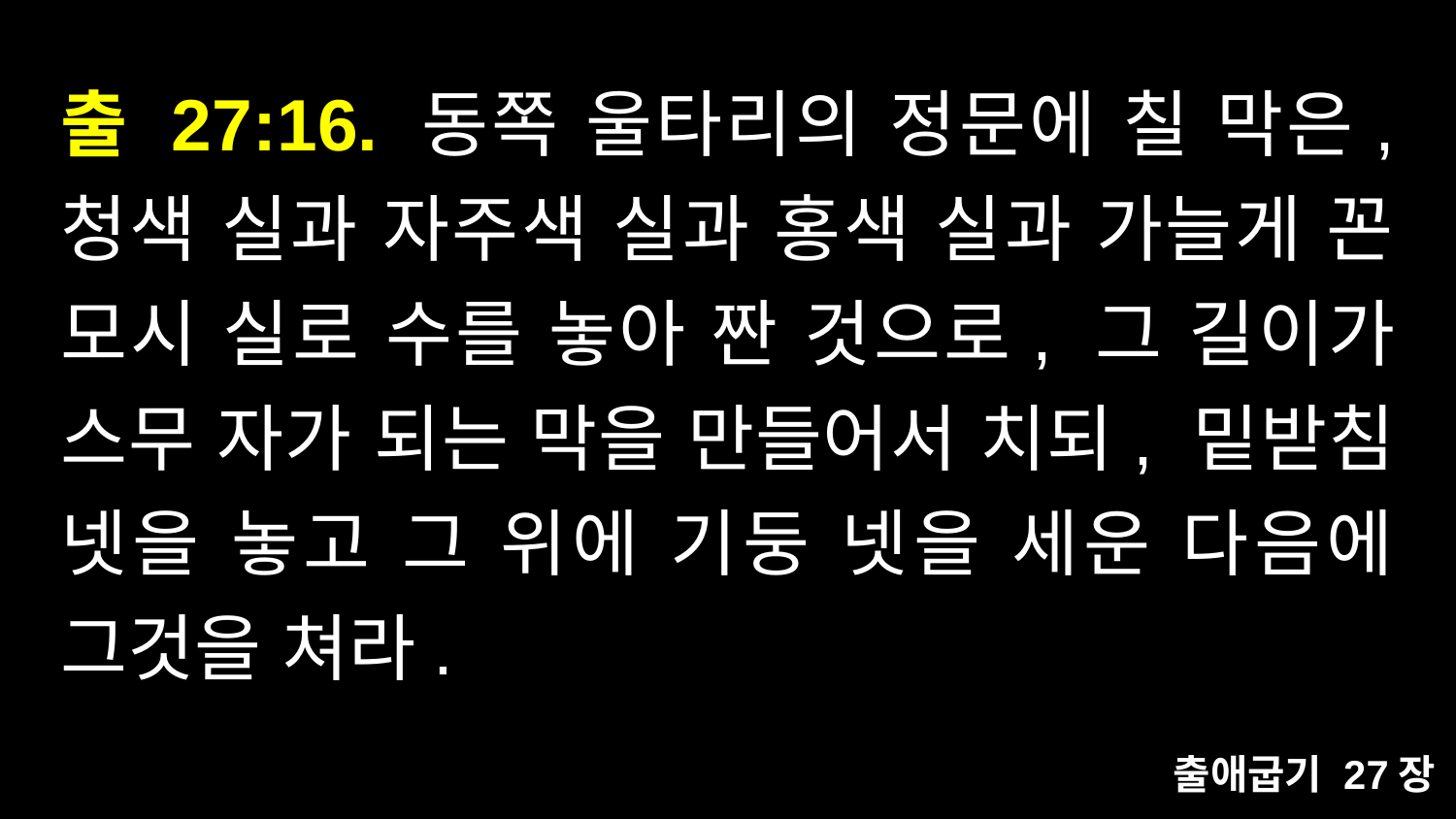

# 출 27:16. 동쪽 울타리의 정문에 칠 막은, 청색 실과 자주색 실과 홍색 실과 가늘게 꼰 모시 실로 수를 놓아 짠 것으로, 그 길이가 스무 자가 되는 막을 만들어서 치되, 밑받침 넷을 놓고 그 위에 기둥 넷을 세운 다음에 그것을 쳐라.
출애굽기 27장